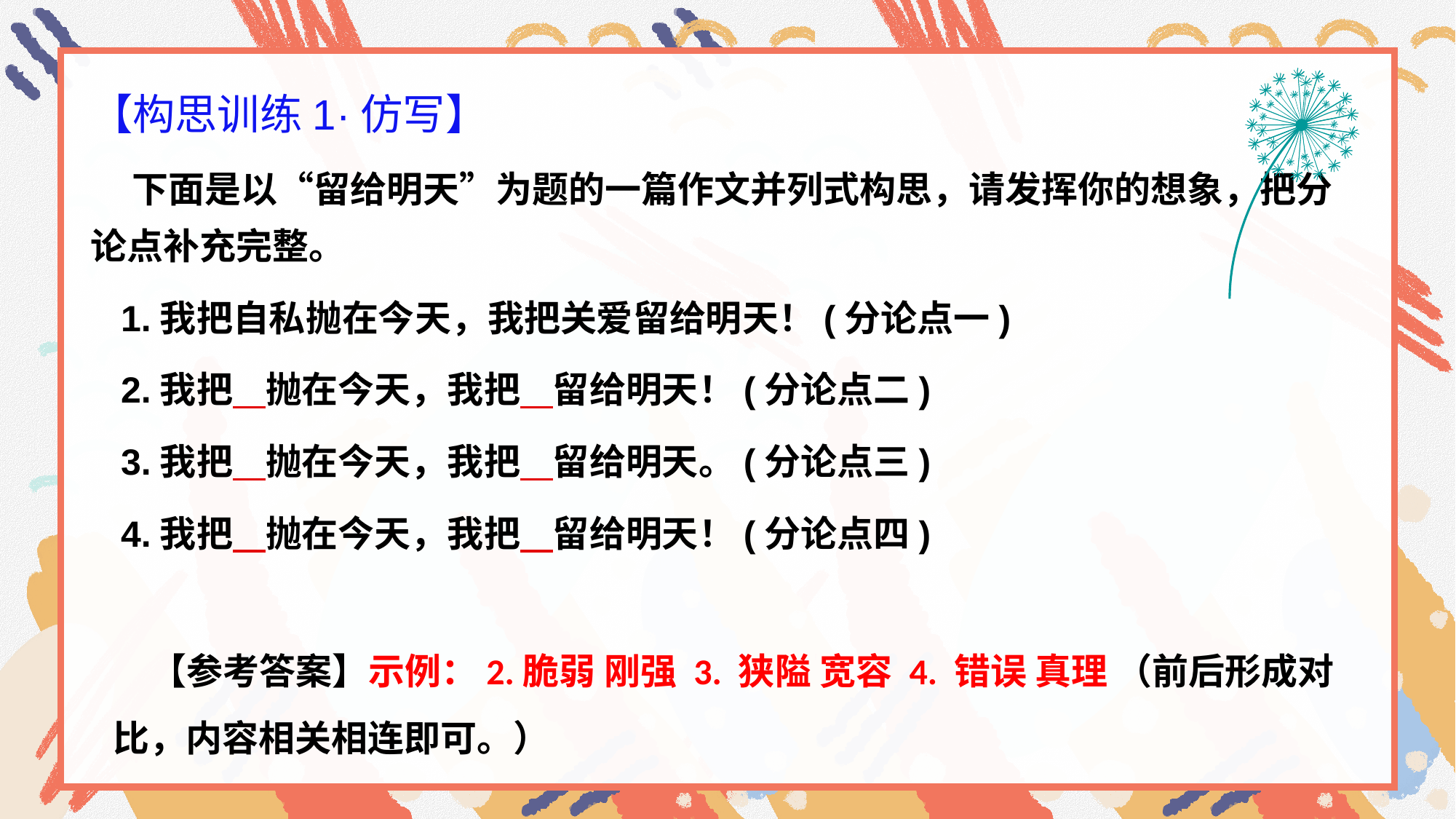

【构思训练1·仿写】
    下面是以“留给明天”为题的一篇作文并列式构思，请发挥你的想象，把分论点补充完整。
   1.我把自私抛在今天，我把关爱留给明天！(分论点一)
   2.我把    抛在今天，我把    留给明天！(分论点二)
   3.我把    抛在今天，我把    留给明天。(分论点三)
   4.我把    抛在今天，我把    留给明天！(分论点四)
   【参考答案】示例：2.脆弱 刚强 3. 狭隘 宽容 4. 错误 真理 （前后形成对比，内容相关相连即可。）